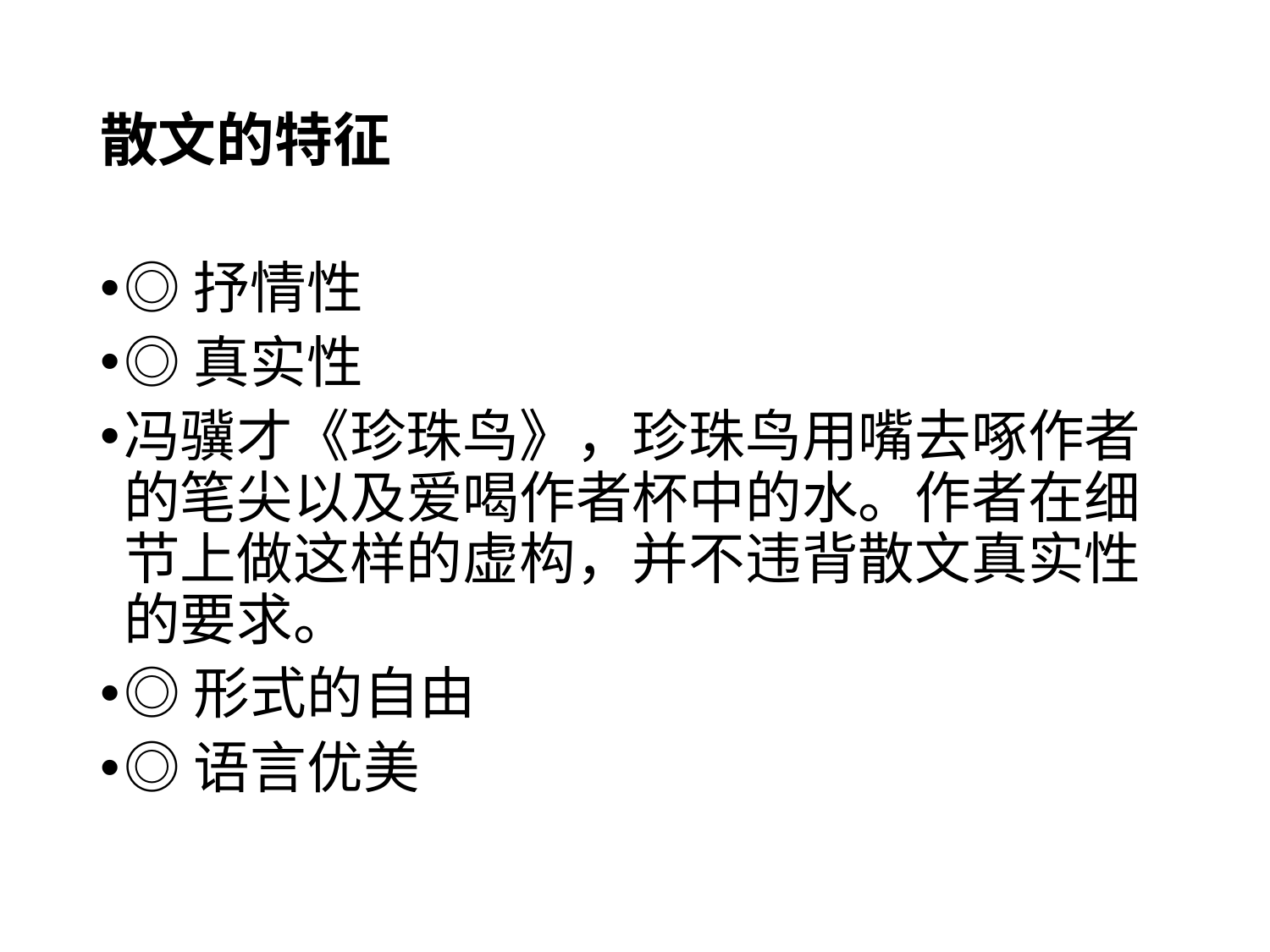

# 散文的特征
◎抒情性
◎真实性
冯骥才《珍珠鸟》，珍珠鸟用嘴去啄作者的笔尖以及爱喝作者杯中的水。作者在细节上做这样的虚构，并不违背散文真实性的要求。
◎形式的自由
◎语言优美